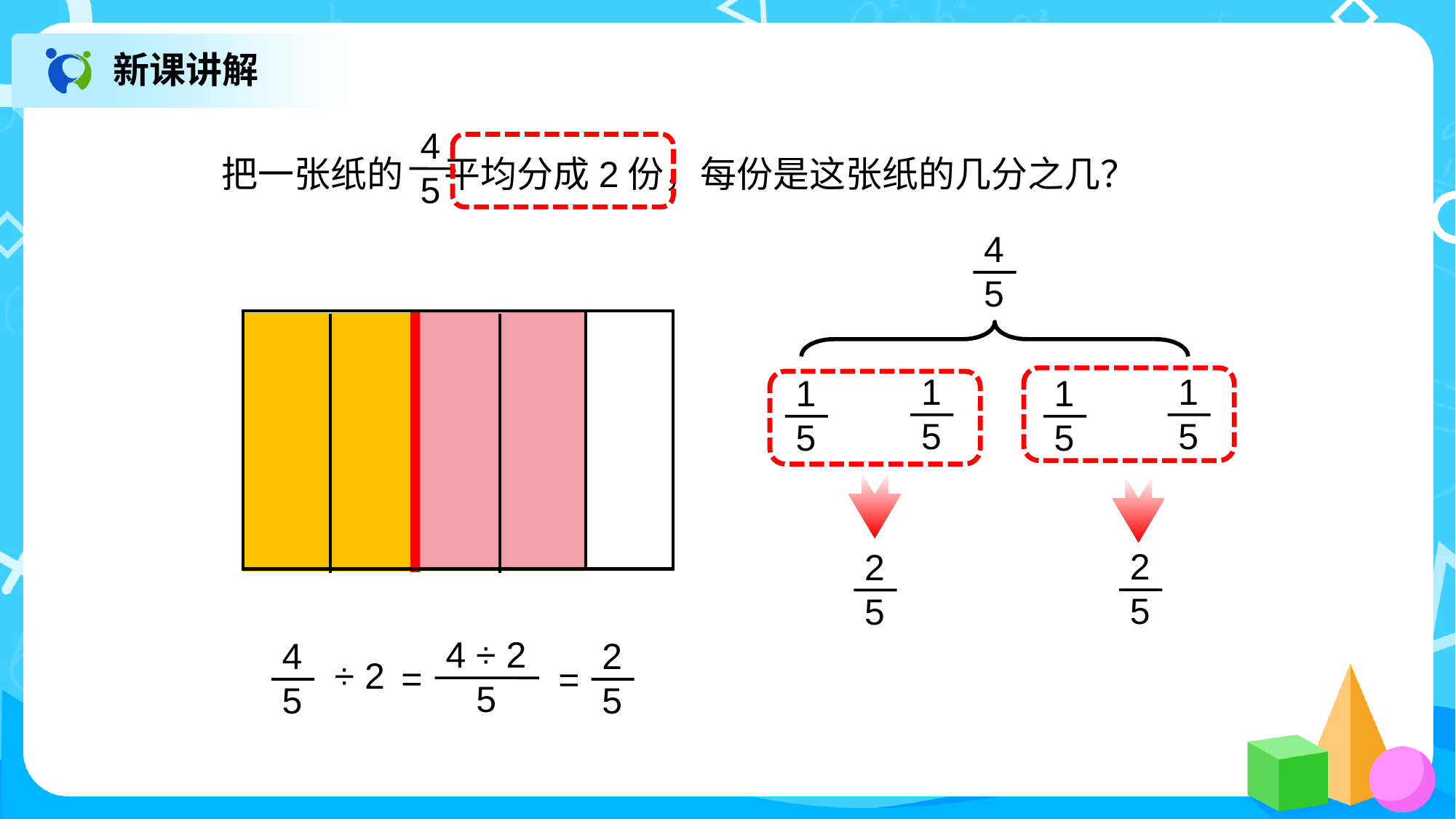

新课讲解
把一张纸的     平均分成2份，每份是这张纸的几分之几？
4
5

4
5

1
5

1
5

1
5

1
5

2
5

2
5

4 ÷ 2
   5

=
4
5

÷ 2
2
5

=